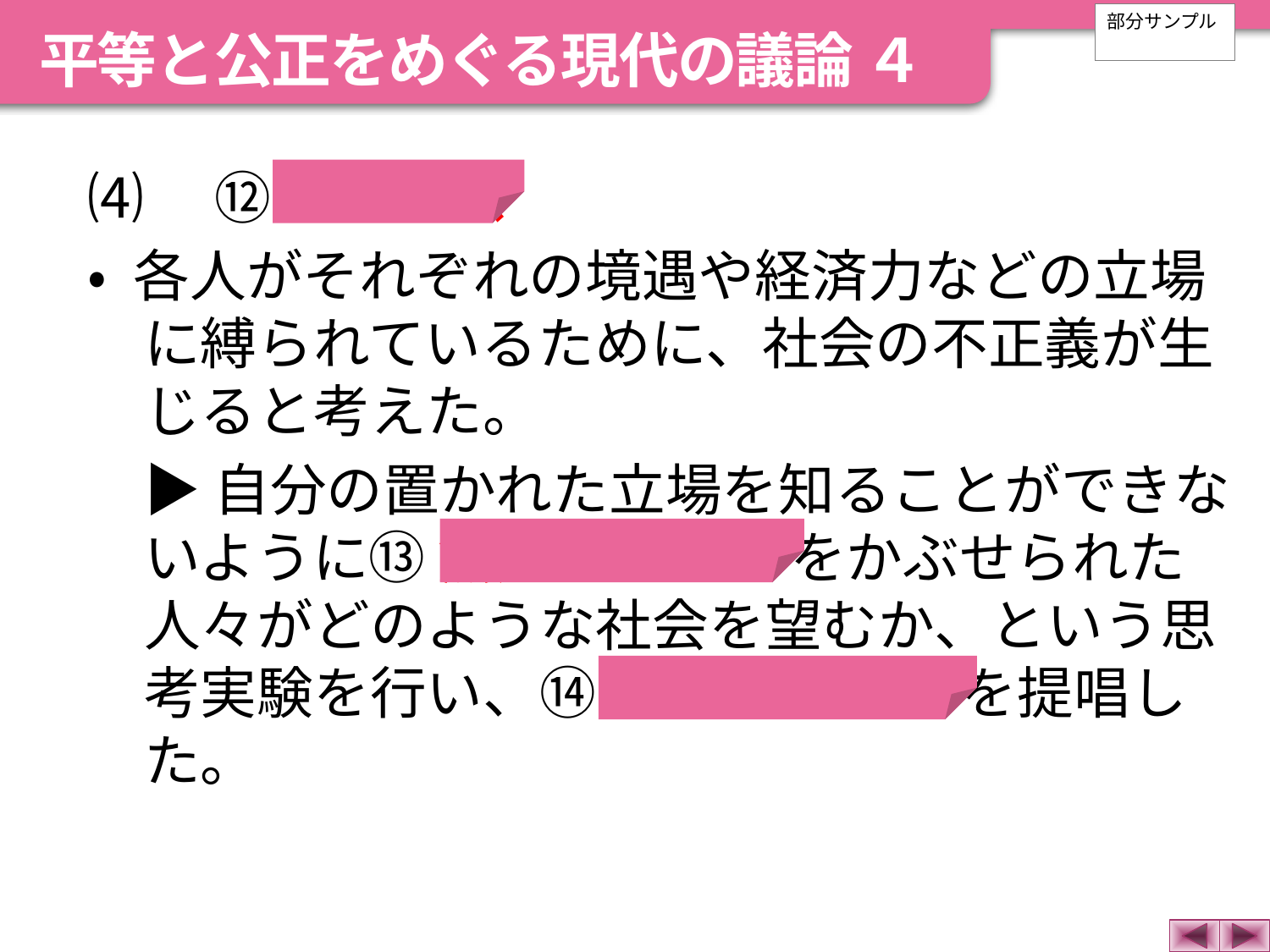

平等と公正をめぐる現代の議論 ４
部分サンプル

⑷　⑫ ロールズ
• 各人がそれぞれの境遇や経済力などの立場に縛られているために、社会の不正義が生じると考えた。
　▶ 自分の置かれた立場を知ることができないように⑬ 無知のベール をかぶせられた人々がどのような社会を望むか、という思考実験を行い、⑭ 正義の二原理 を提唱した。